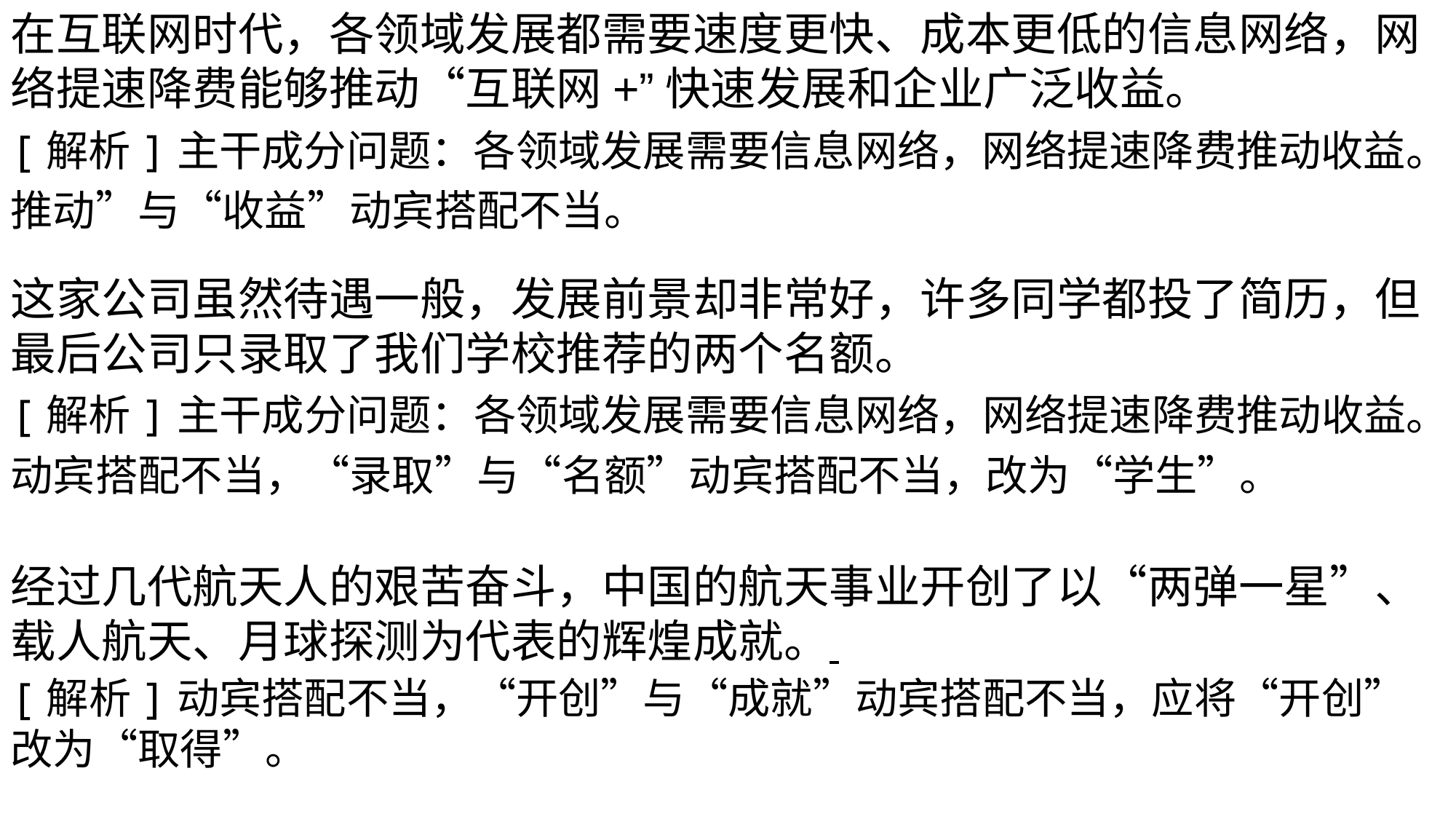

在互联网时代，各领域发展都需要速度更快、成本更低的信息网络，网络提速降费能够推动“互联网+”快速发展和企业广泛收益。
[解析]主干成分问题：各领域发展需要信息网络，网络提速降费推动收益。
推动”与“收益”动宾搭配不当。
这家公司虽然待遇一般，发展前景却非常好，许多同学都投了简历，但最后公司只录取了我们学校推荐的两个名额。
[解析]主干成分问题：各领域发展需要信息网络，网络提速降费推动收益。
动宾搭配不当，“录取”与“名额”动宾搭配不当，改为“学生”。
经过几代航天人的艰苦奋斗，中国的航天事业开创了以“两弹一星”、载人航天、月球探测为代表的辉煌成就。
[解析]动宾搭配不当，“开创”与“成就”动宾搭配不当，应将“开创”改为“取得”。